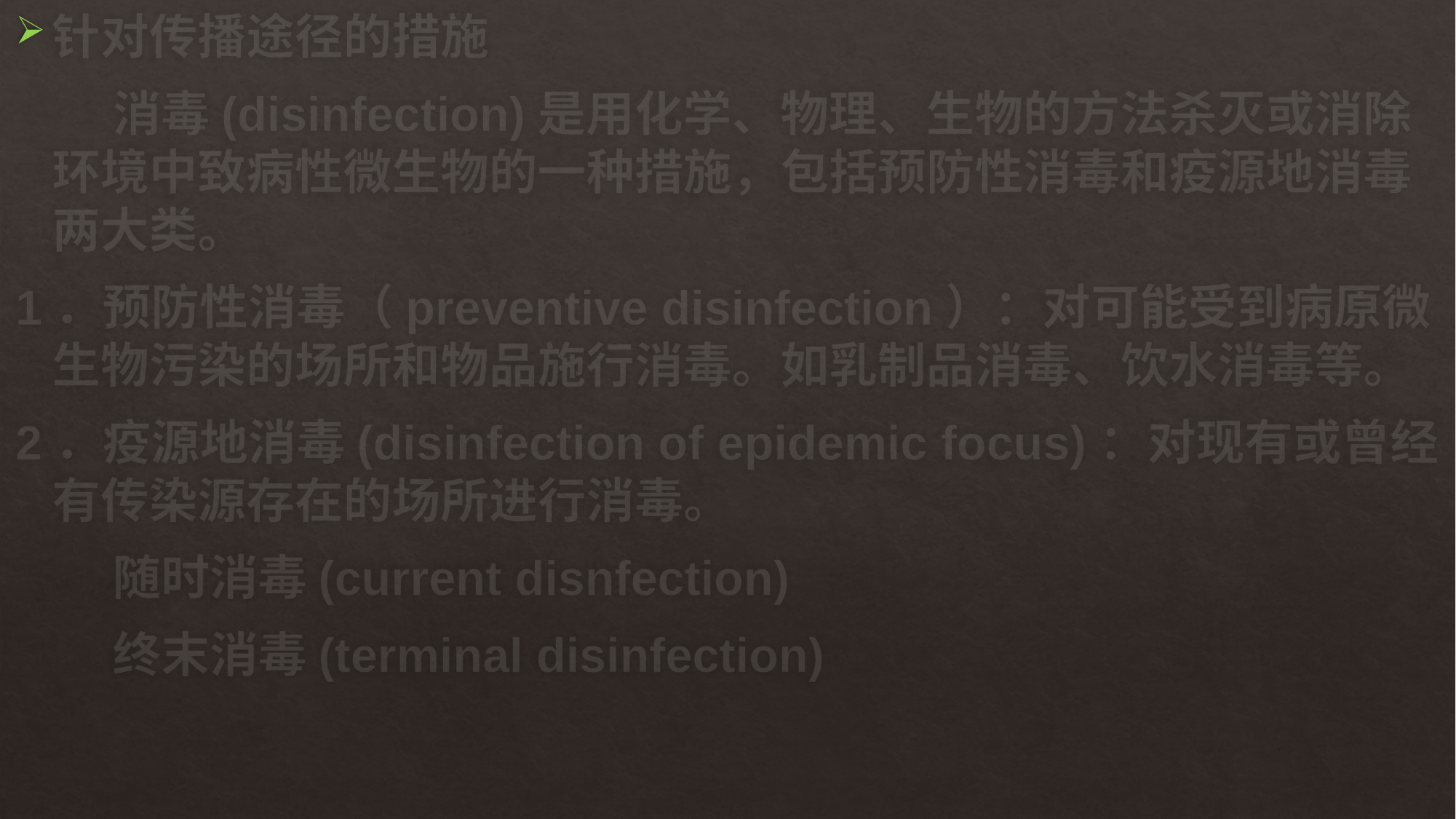

针对传播途径的措施
　　消毒(disinfection)是用化学、物理、生物的方法杀灭或消除环境中致病性微生物的一种措施，包括预防性消毒和疫源地消毒两大类。
1．预防性消毒（preventive disinfection）：对可能受到病原微生物污染的场所和物品施行消毒。如乳制品消毒、饮水消毒等。
2．疫源地消毒(disinfection of epidemic focus)：对现有或曾经有传染源存在的场所进行消毒。
　　随时消毒(current disnfection)
　　终末消毒(terminal disinfection)